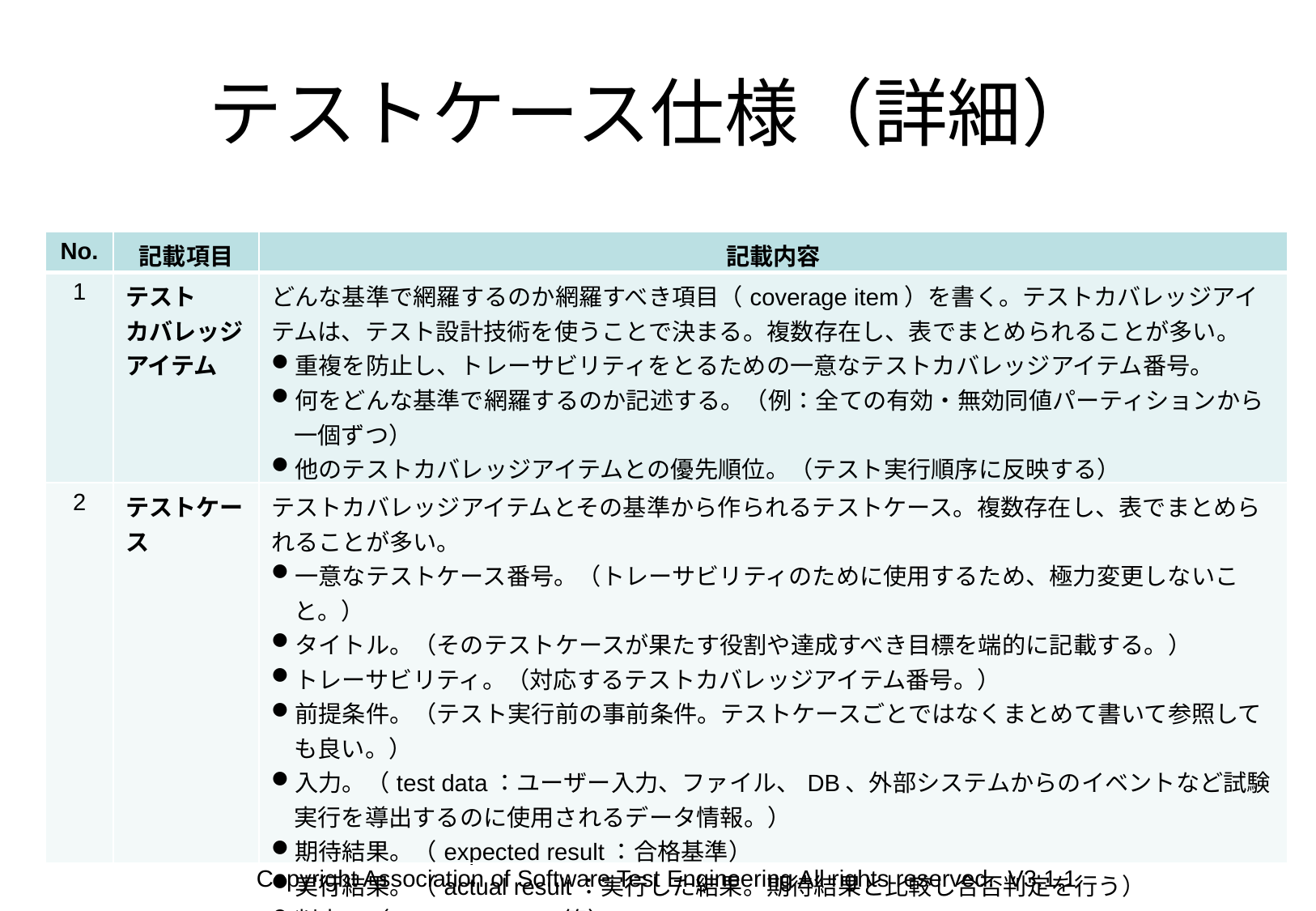

# テストケース仕様（詳細）
| No. | 記載項目 | 記載内容 |
| --- | --- | --- |
| 1 | テスト カバレッジ アイテム | どんな基準で網羅するのか網羅すべき項目（coverage item）を書く。テストカバレッジアイテムは、テスト設計技術を使うことで決まる。複数存在し、表でまとめられることが多い。 重複を防止し、トレーサビリティをとるための一意なテストカバレッジアイテム番号。 何をどんな基準で網羅するのか記述する。（例：全ての有効・無効同値パーティションから一個ずつ） 他のテストカバレッジアイテムとの優先順位。（テスト実行順序に反映する） 関係する他のテストベースとのトレーサビリティ情報。 |
| 2 | テストケース | テストカバレッジアイテムとその基準から作られるテストケース。複数存在し、表でまとめられることが多い。 一意なテストケース番号。（トレーサビリティのために使用するため、極力変更しないこと。） タイトル。（そのテストケースが果たす役割や達成すべき目標を端的に記載する。） トレーサビリティ。（対応するテストカバレッジアイテム番号。） 前提条件。（テスト実行前の事前条件。テストケースごとではなくまとめて書いて参照しても良い。） 入力。（test data：ユーザー入力、ファイル、DB、外部システムからのイベントなど試験実行を導出するのに使用されるデータ情報。） 期待結果。（expected result：合格基準） 実行結果。（actual result：実行した結果。期待結果と比較し合否判定を行う） 判定。（Pass/Fail/Block等） |
出典：ISO/IEC/IEEE 29119-3:2013 Software and systems engineering — Software testing — Part 3:Test documentation
176
Copyright Association of Software Test Engineering All rights reserved.  V3.1.1